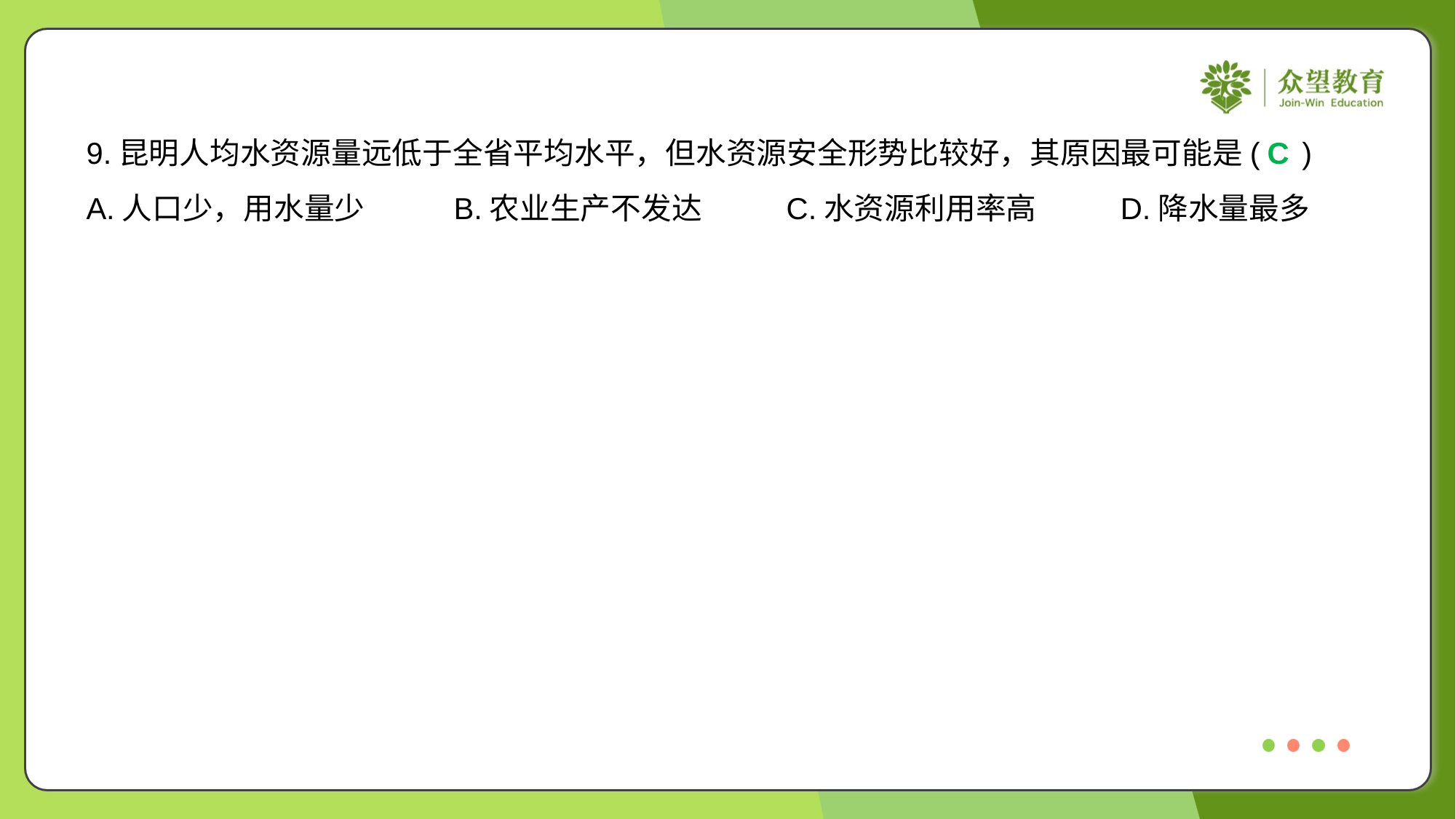

9.昆明人均水资源量远低于全省平均水平，但水资源安全形势比较好，其原因最可能是(     )
C
A.人口少，用水量少	B.农业生产不发达	C.水资源利用率高	D.降水量最多